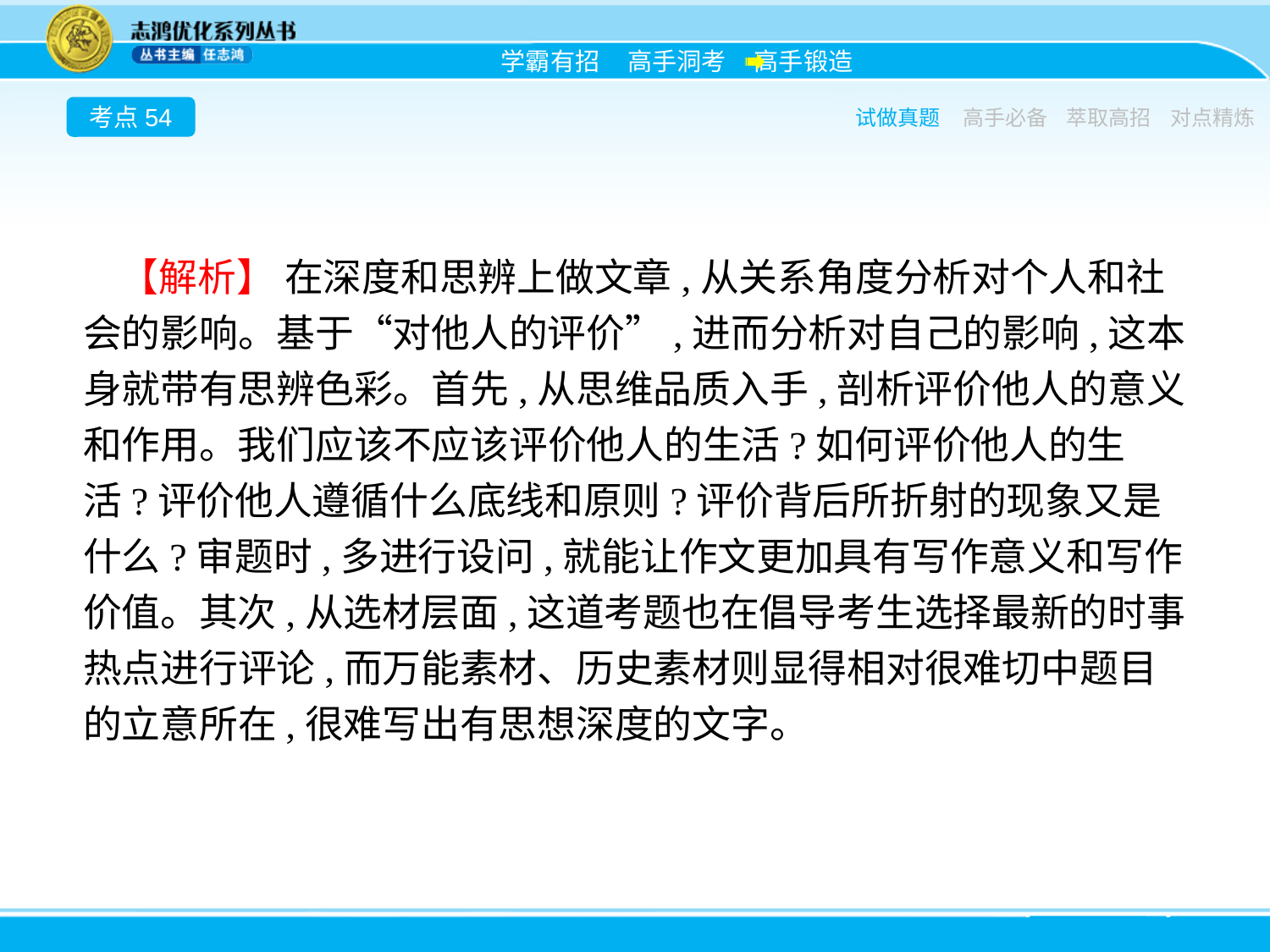

考点54
试做真题
高手必备
萃取高招
对点精炼
【解析】 在深度和思辨上做文章,从关系角度分析对个人和社会的影响。基于“对他人的评价”,进而分析对自己的影响,这本身就带有思辨色彩。首先,从思维品质入手,剖析评价他人的意义和作用。我们应该不应该评价他人的生活?如何评价他人的生活?评价他人遵循什么底线和原则?评价背后所折射的现象又是什么?审题时,多进行设问,就能让作文更加具有写作意义和写作价值。其次,从选材层面,这道考题也在倡导考生选择最新的时事热点进行评论,而万能素材、历史素材则显得相对很难切中题目的立意所在,很难写出有思想深度的文字。